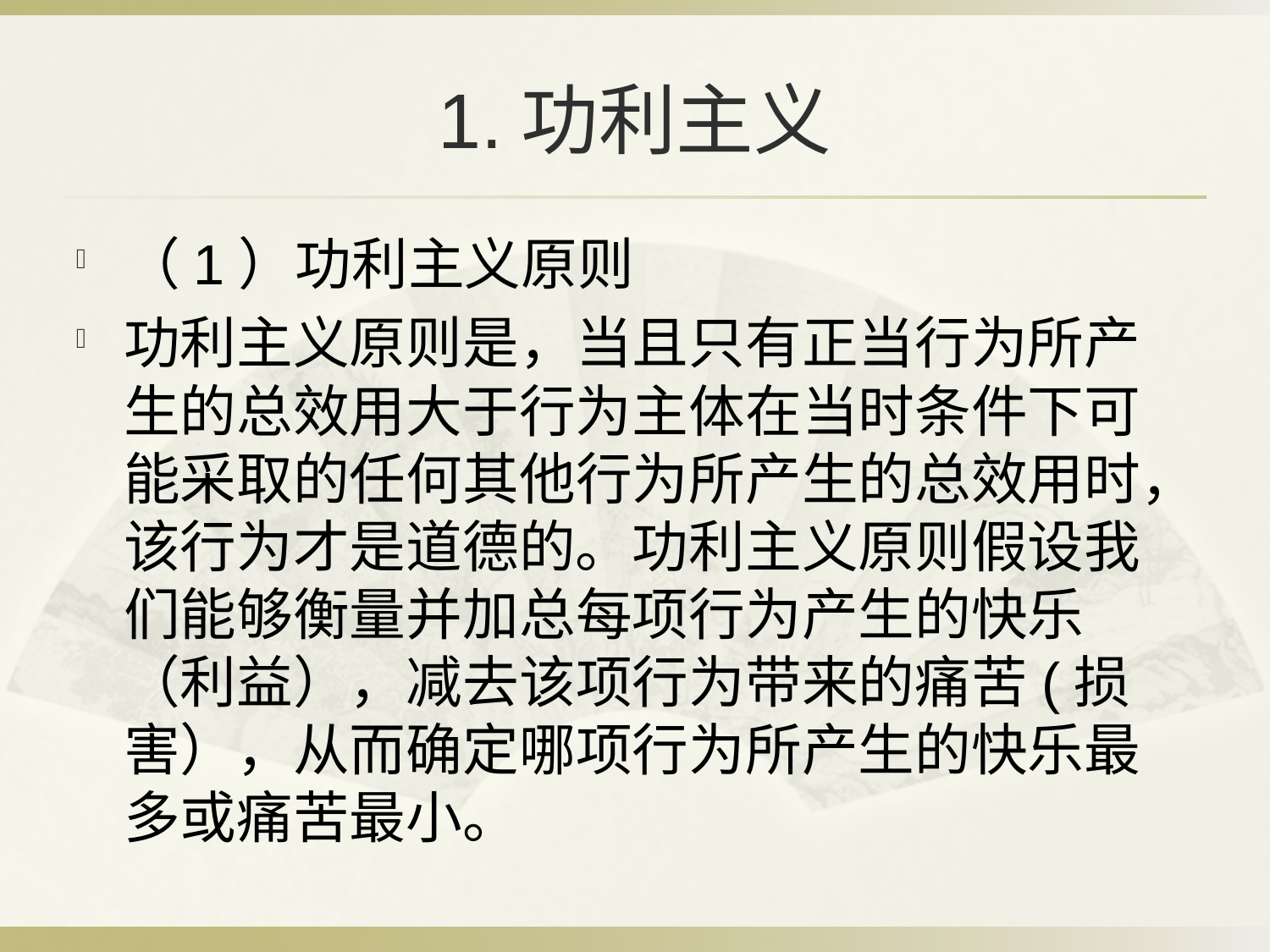

# 1.功利主义
（1）功利主义原则
功利主义原则是，当且只有正当行为所产生的总效用大于行为主体在当时条件下可能采取的任何其他行为所产生的总效用时，该行为才是道德的。功利主义原则假设我们能够衡量并加总每项行为产生的快乐（利益），减去该项行为带来的痛苦(损害），从而确定哪项行为所产生的快乐最多或痛苦最小。